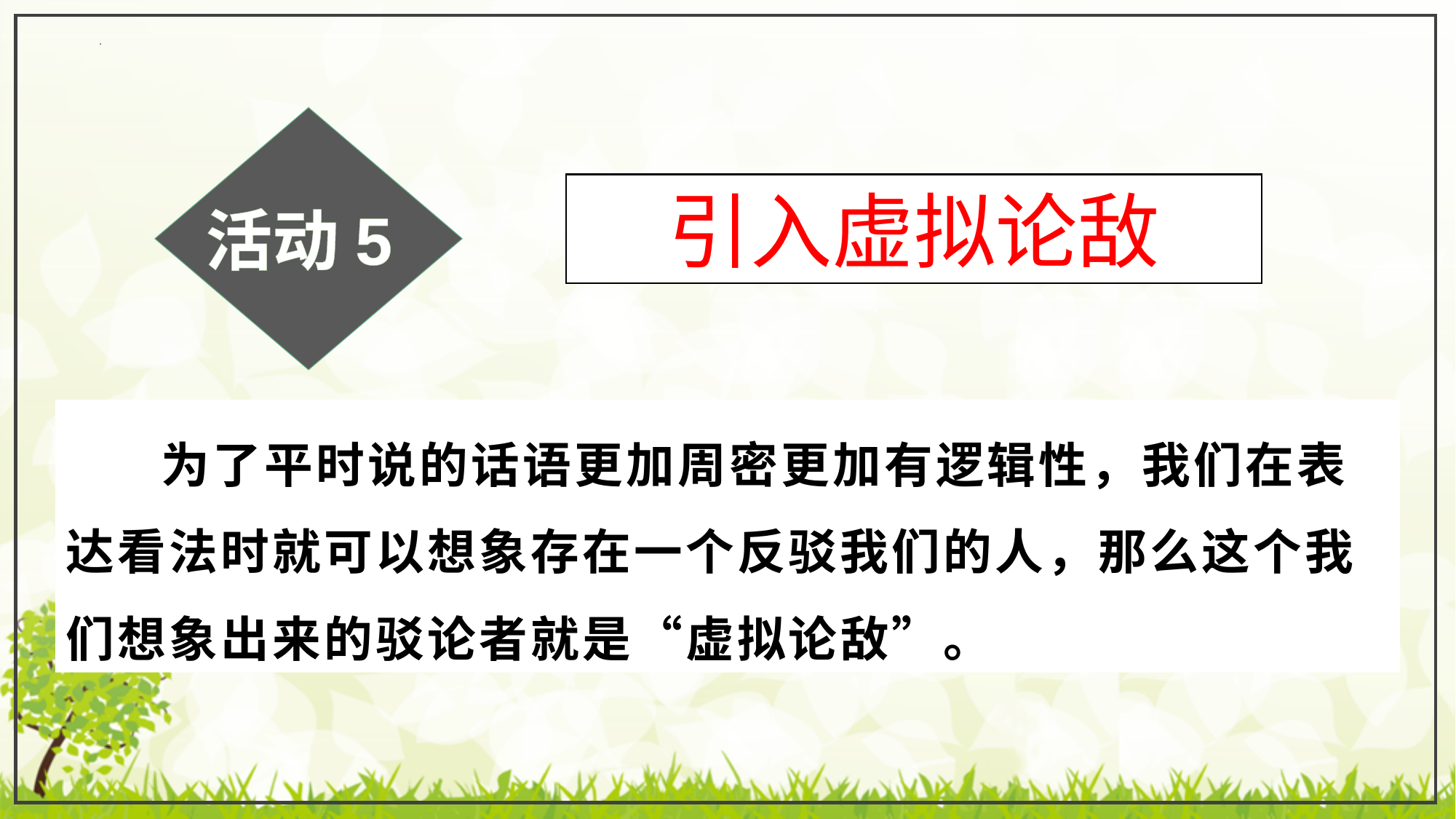

引入虚拟论敌
活动5
       为了平时说的话语更加周密更加有逻辑性，我们在表达看法时就可以想象存在一个反驳我们的人，那么这个我们想象出来的驳论者就是“虚拟论敌”。